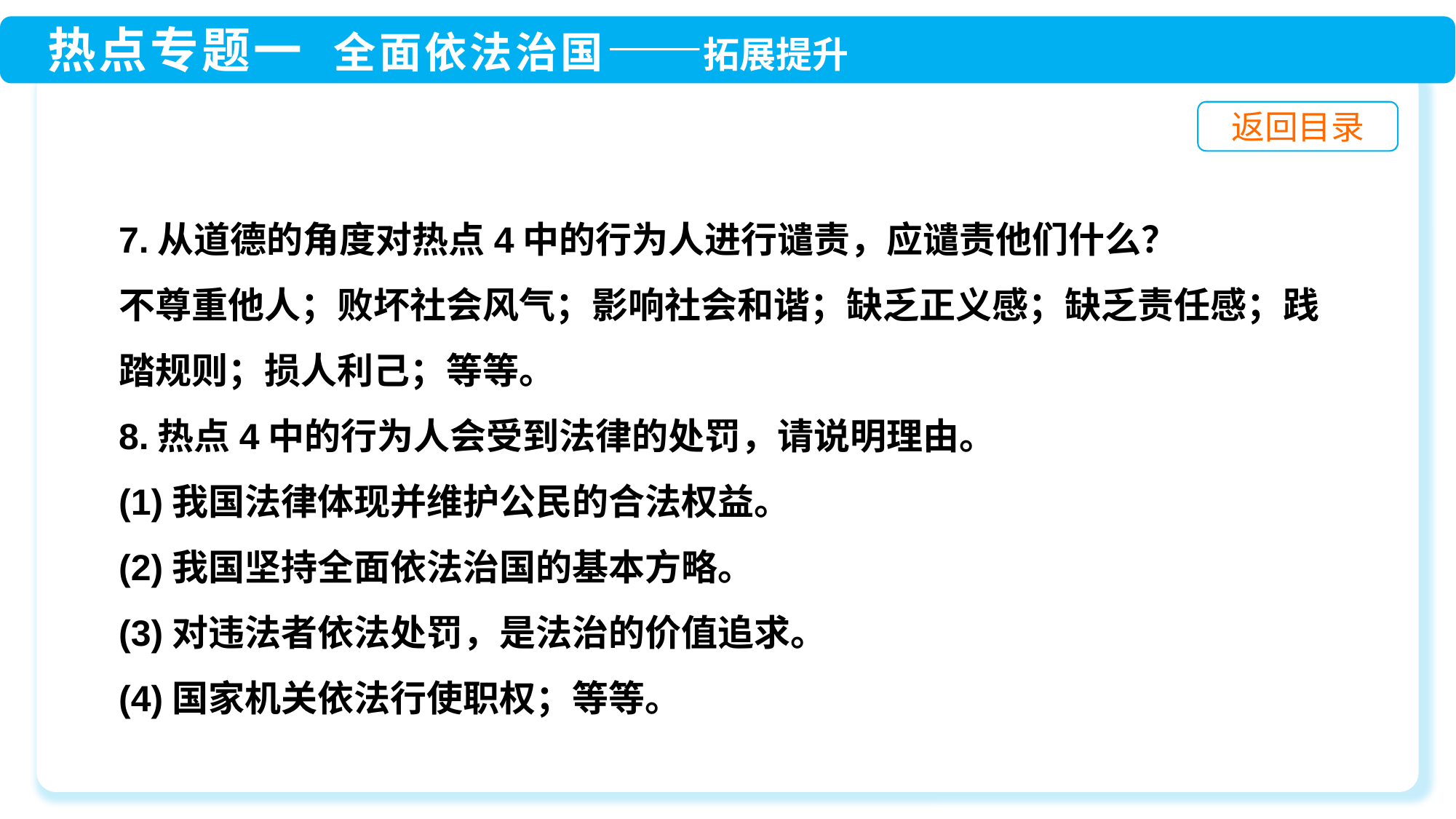

7.从道德的角度对热点4中的行为人进行谴责，应谴责他们什么？
不尊重他人；败坏社会风气；影响社会和谐；缺乏正义感；缺乏责任感；践踏规则；损人利己；等等。
8.热点4中的行为人会受到法律的处罚，请说明理由。
(1)我国法律体现并维护公民的合法权益。
(2)我国坚持全面依法治国的基本方略。
(3)对违法者依法处罚，是法治的价值追求。
(4)国家机关依法行使职权；等等。